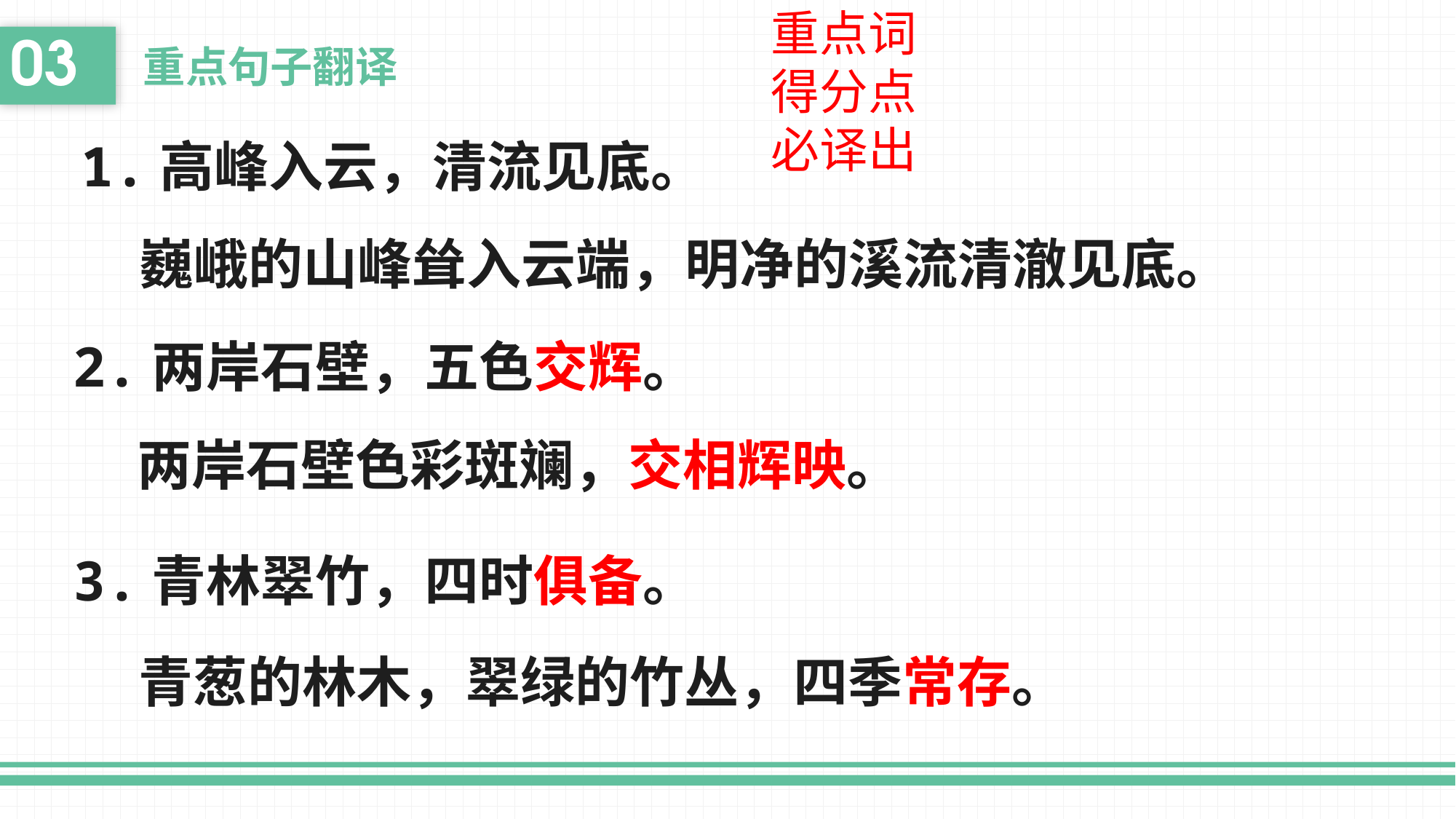

重点词
得分点
必译出
03
重点句子翻译
1.高峰入云，清流见底。
巍峨的山峰耸入云端，明净的溪流清澈见底。
2.两岸石壁，五色交辉。
两岸石壁色彩斑斓，交相辉映。
3.青林翠竹，四时俱备。
青葱的林木，翠绿的竹丛，四季常存。